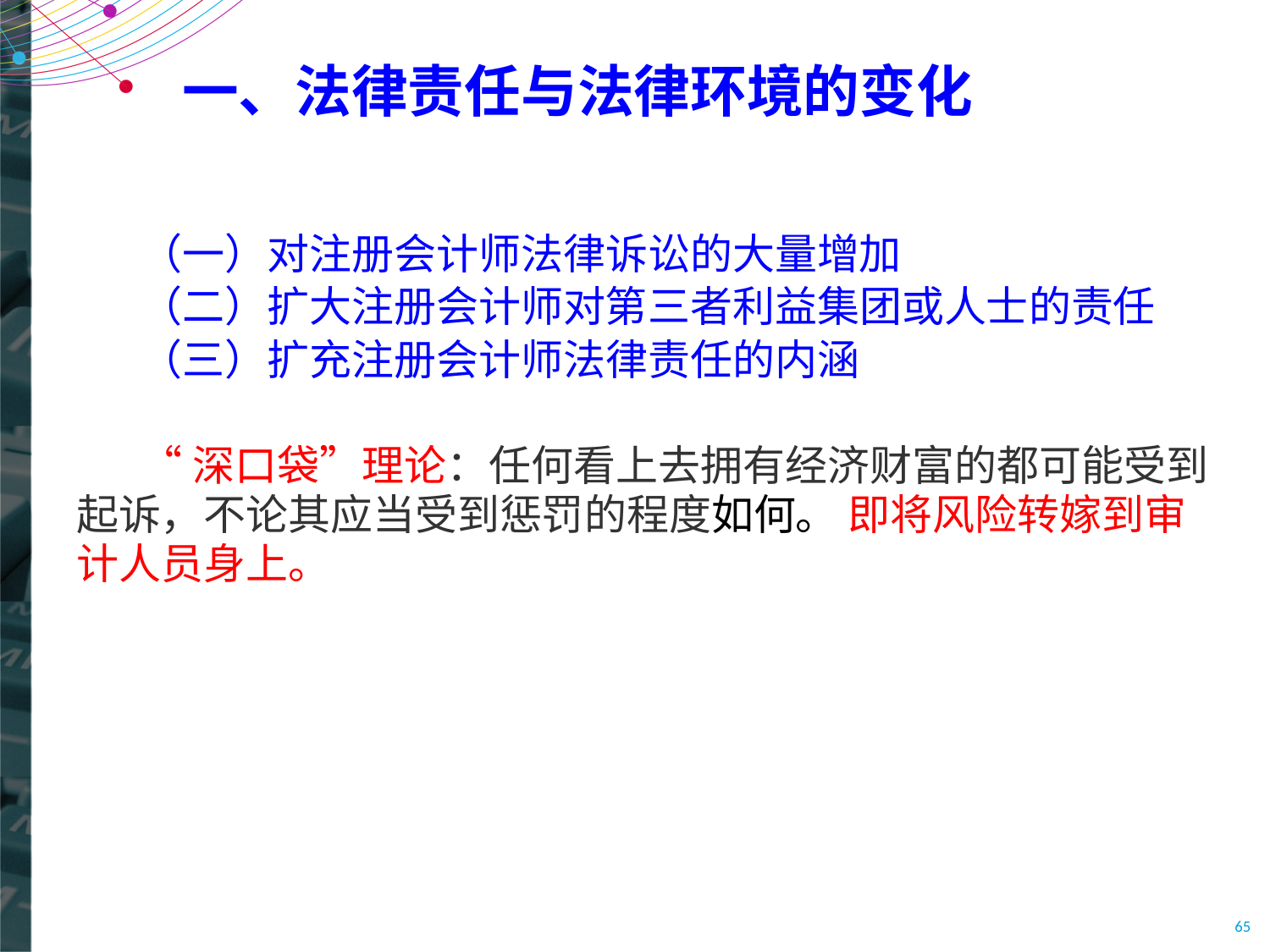

# 一、法律责任与法律环境的变化
（一）对注册会计师法律诉讼的大量增加
（二）扩大注册会计师对第三者利益集团或人士的责任
（三）扩充注册会计师法律责任的内涵

“深口袋”理论：任何看上去拥有经济财富的都可能受到起诉，不论其应当受到惩罚的程度如何。 即将风险转嫁到审计人员身上。